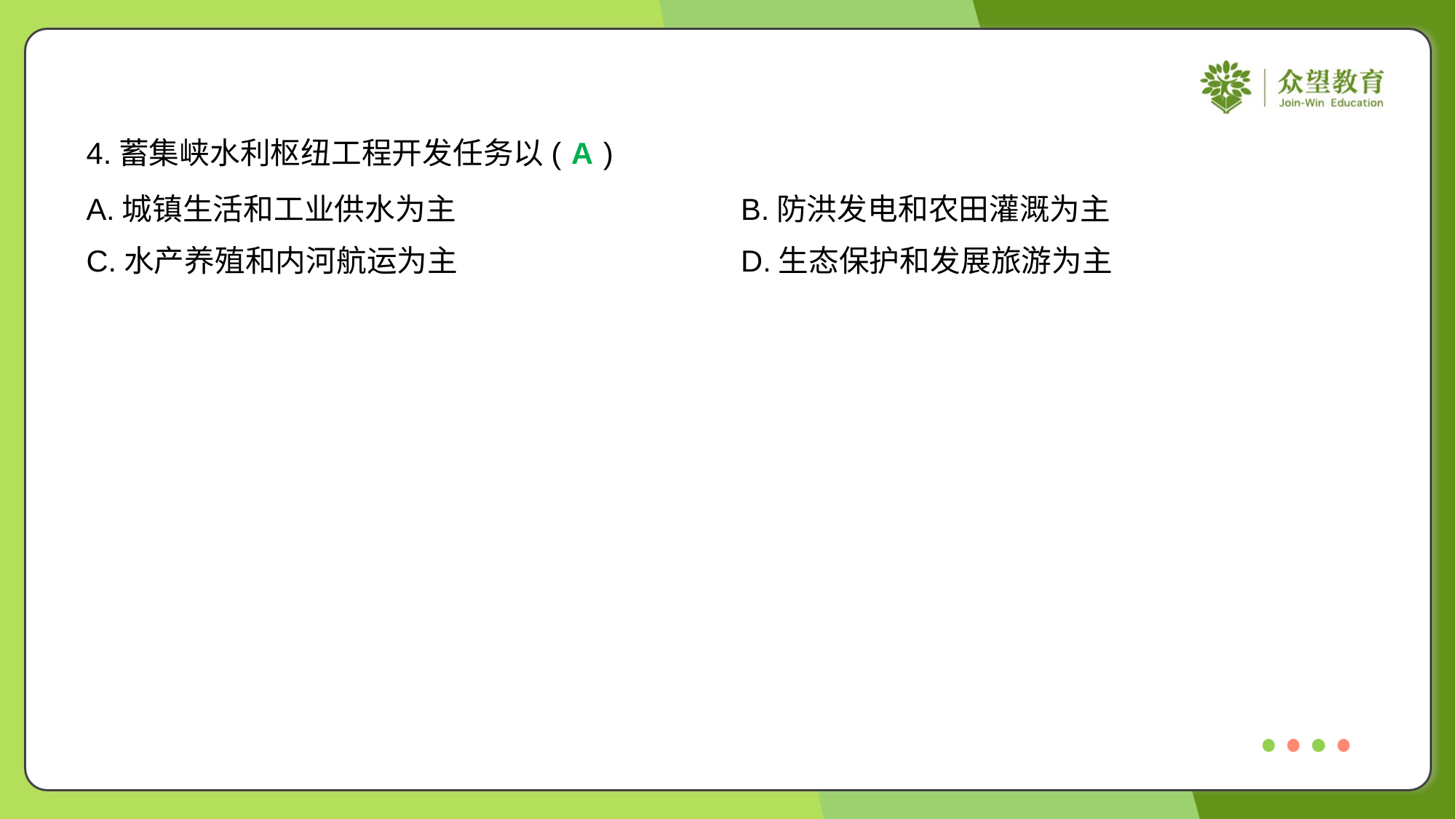

4.蓄集峡水利枢纽工程开发任务以(     )
A
A.城镇生活和工业供水为主	B.防洪发电和农田灌溉为主
C.水产养殖和内河航运为主	D.生态保护和发展旅游为主